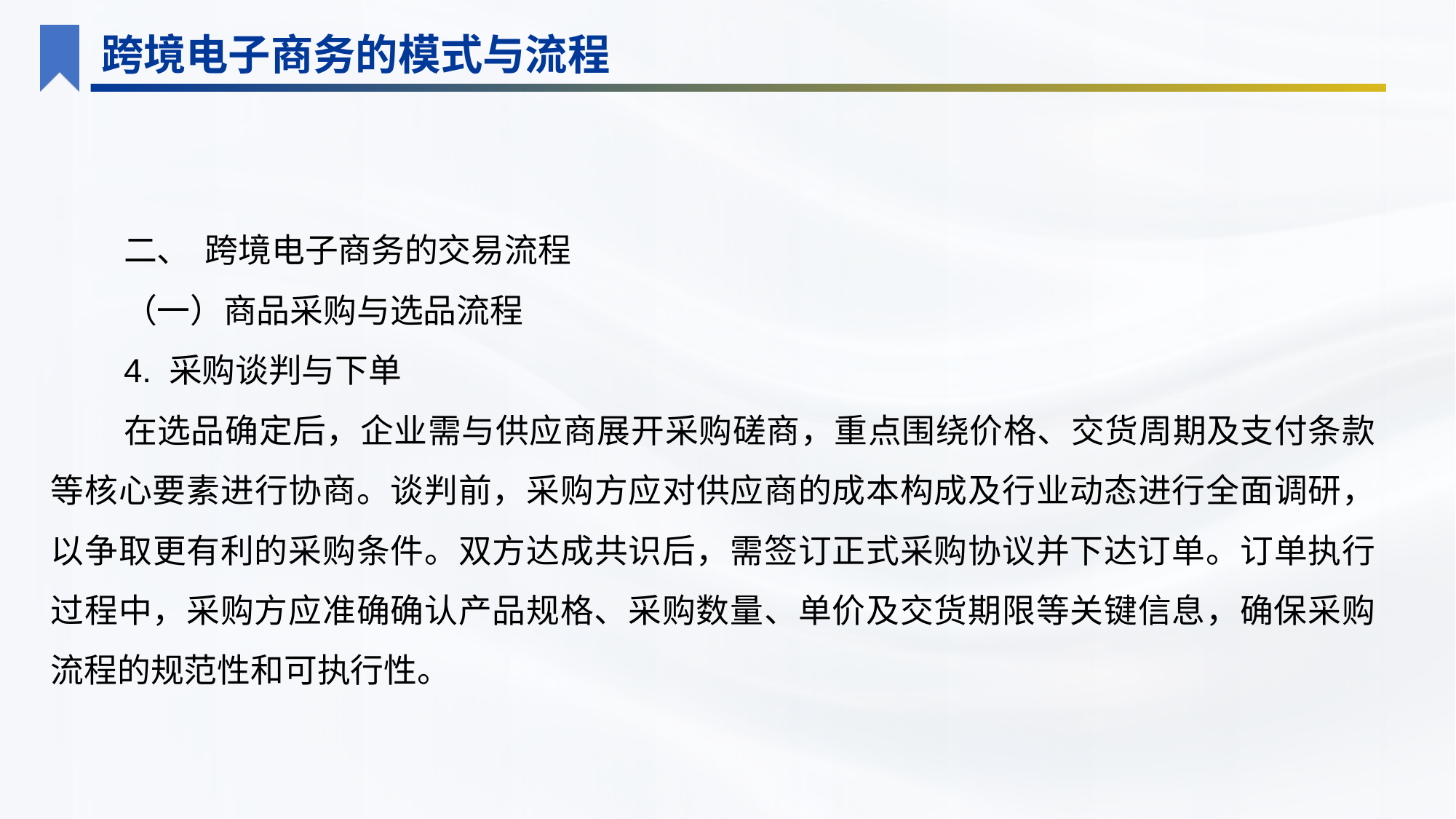

跨境电子商务的模式与流程
二、  跨境电子商务的交易流程
（一）商品采购与选品流程
4. 采购谈判与下单
在选品确定后，企业需与供应商展开采购磋商，重点围绕价格、交货周期及支付条款等核心要素进行协商。谈判前，采购方应对供应商的成本构成及行业动态进行全面调研，以争取更有利的采购条件。双方达成共识后，需签订正式采购协议并下达订单。订单执行过程中，采购方应准确确认产品规格、采购数量、单价及交货期限等关键信息，确保采购流程的规范性和可执行性。